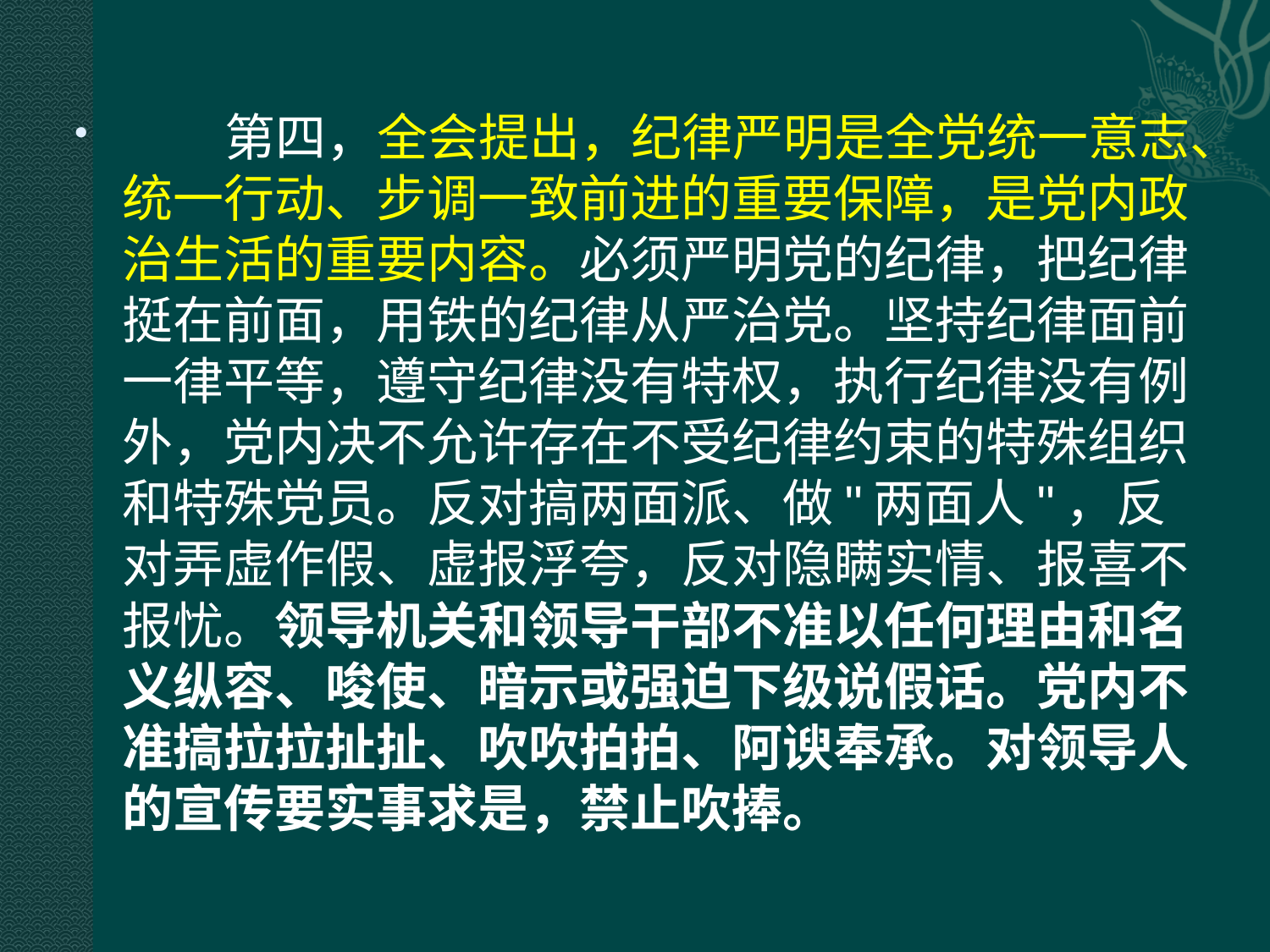

第四，全会提出，纪律严明是全党统一意志、统一行动、步调一致前进的重要保障，是党内政治生活的重要内容。必须严明党的纪律，把纪律挺在前面，用铁的纪律从严治党。坚持纪律面前一律平等，遵守纪律没有特权，执行纪律没有例外，党内决不允许存在不受纪律约束的特殊组织和特殊党员。反对搞两面派、做"两面人"，反对弄虚作假、虚报浮夸，反对隐瞒实情、报喜不报忧。领导机关和领导干部不准以任何理由和名义纵容、唆使、暗示或强迫下级说假话。党内不准搞拉拉扯扯、吹吹拍拍、阿谀奉承。对领导人的宣传要实事求是，禁止吹捧。